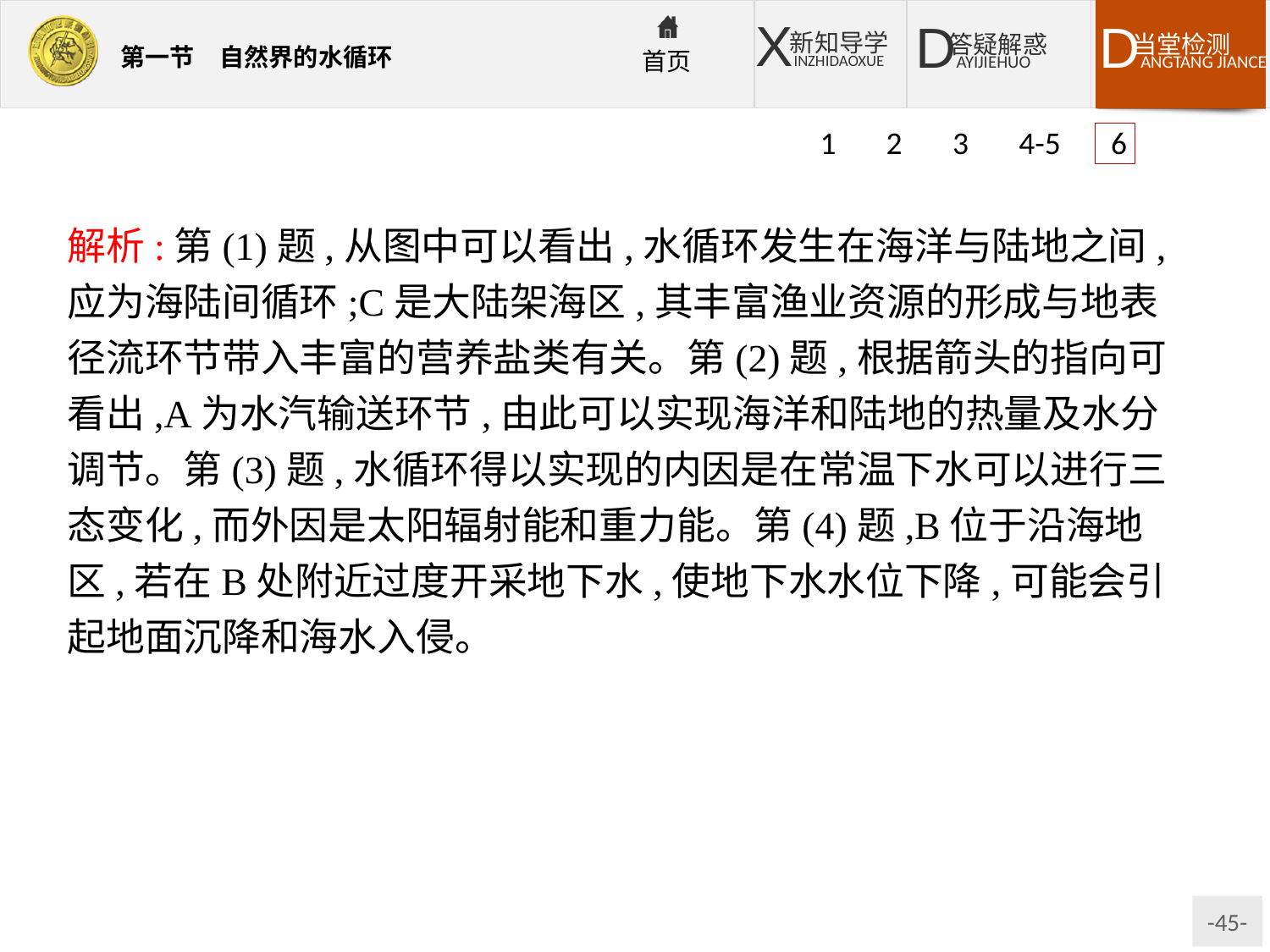

1       2       3       4-5       6

解析:第(1)题,从图中可以看出,水循环发生在海洋与陆地之间,应为海陆间循环;C是大陆架海区,其丰富渔业资源的形成与地表径流环节带入丰富的营养盐类有关。第(2)题,根据箭头的指向可看出,A为水汽输送环节,由此可以实现海洋和陆地的热量及水分调节。第(3)题,水循环得以实现的内因是在常温下水可以进行三态变化,而外因是太阳辐射能和重力能。第(4)题,B位于沿海地区,若在B处附近过度开采地下水,使地下水水位下降,可能会引起地面沉降和海水入侵。
答案:(1)海陆间循环　地表径流
(2)水汽输送　调节海洋和陆地的热量、水分平衡。
(3)太阳辐射能
(4)地面沉降　海水入侵